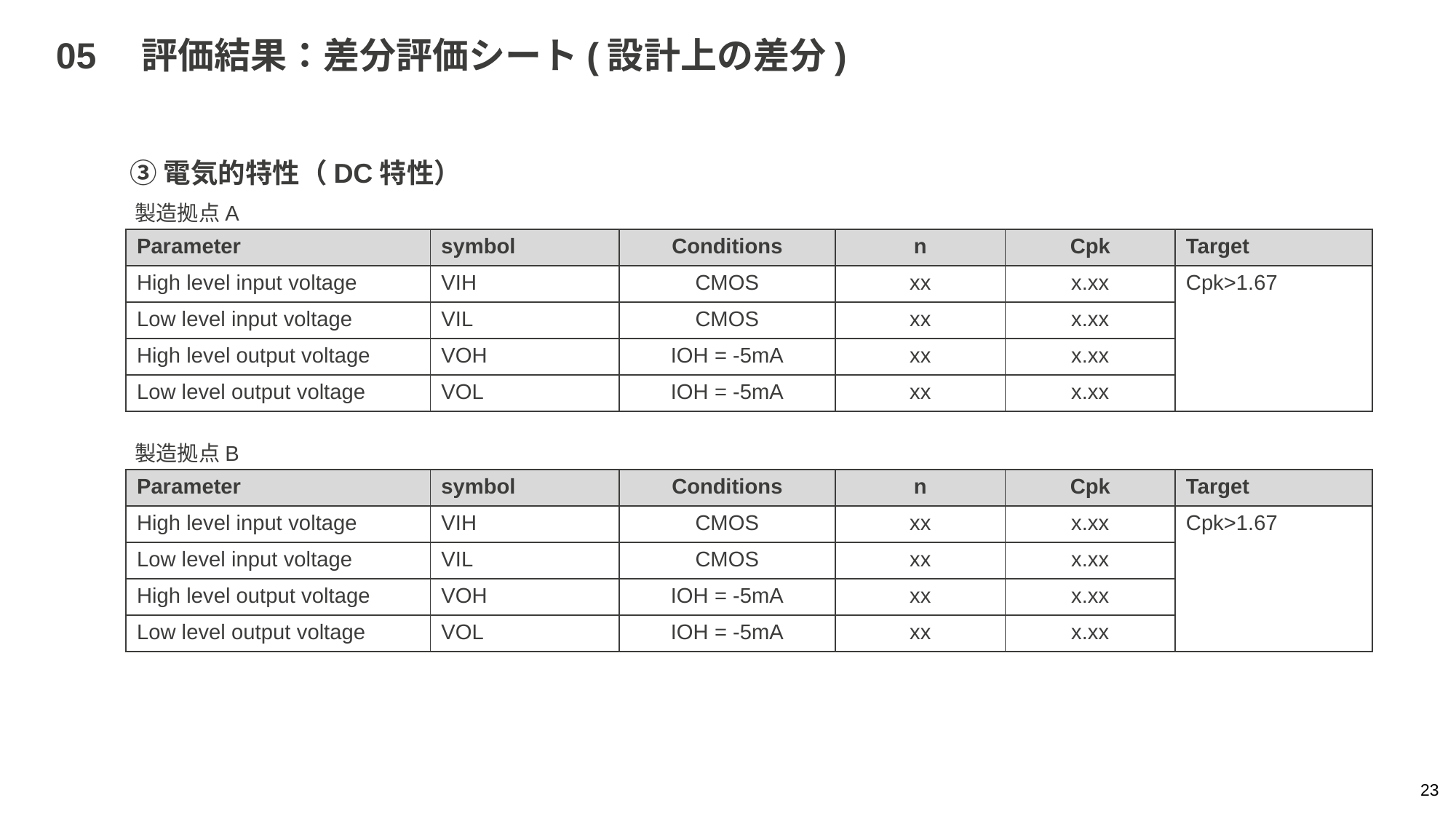

# 05　評価結果：差分評価シート(設計上の差分)
③電気的特性（DC特性）
製造拠点A
| Parameter | symbol | Conditions | n | Cpk | Target |
| --- | --- | --- | --- | --- | --- |
| High level input voltage | VIH | CMOS | xx | x.xx | Cpk>1.67 |
| Low level input voltage | VIL | CMOS | xx | x.xx |  |
| High level output voltage | VOH | IOH = -5mA | xx | x.xx |  |
| Low level output voltage | VOL | IOH = -5mA | xx | x.xx |  |
製造拠点B
| Parameter | symbol | Conditions | n | Cpk | Target |
| --- | --- | --- | --- | --- | --- |
| High level input voltage | VIH | CMOS | xx | x.xx | Cpk>1.67 |
| Low level input voltage | VIL | CMOS | xx | x.xx |  |
| High level output voltage | VOH | IOH = -5mA | xx | x.xx |  |
| Low level output voltage | VOL | IOH = -5mA | xx | x.xx |  |